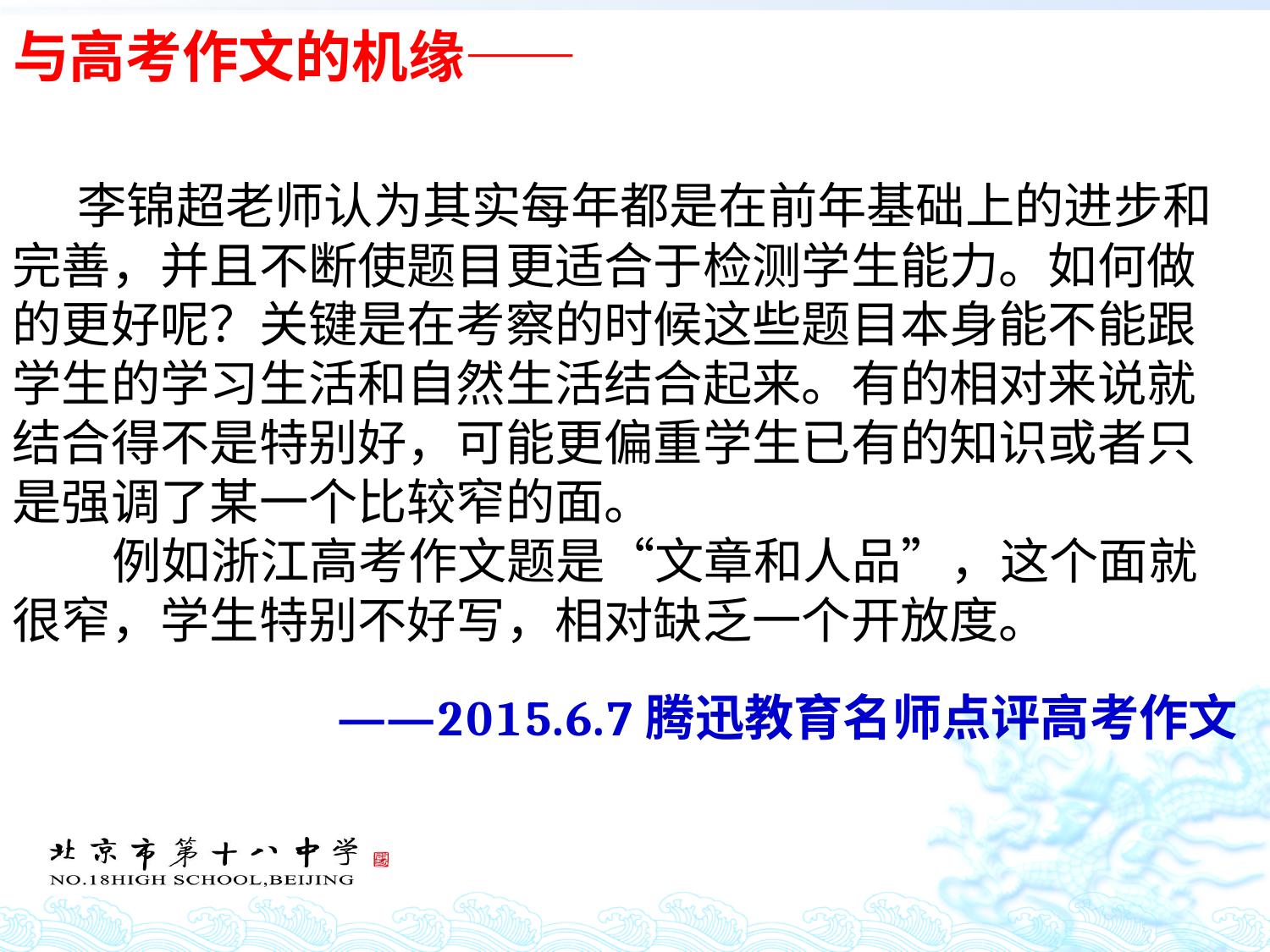

# 与高考作文的机缘——
        李锦超老师认为其实每年都是在前年基础上的进步和完善，并且不断使题目更适合于检测学生能力。如何做的更好呢？关键是在考察的时候这些题目本身能不能跟学生的学习生活和自然生活结合起来。有的相对来说就结合得不是特别好，可能更偏重学生已有的知识或者只是强调了某一个比较窄的面。
        例如浙江高考作文题是“文章和人品”，这个面就很窄，学生特别不好写，相对缺乏一个开放度。

                      ——2015.6.7腾迅教育名师点评高考作文